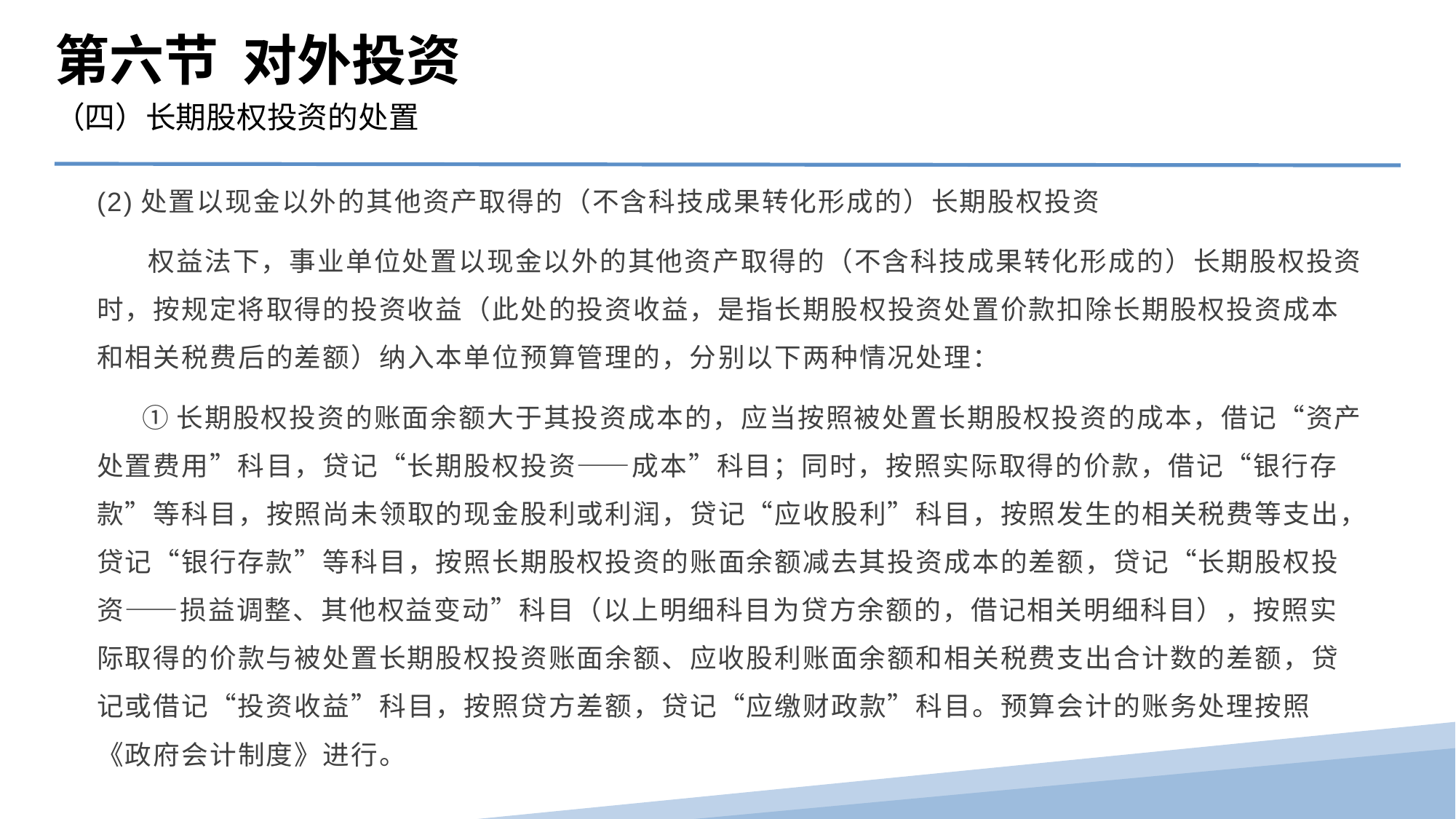

第六节  对外投资
（四）长期股权投资的处置
(2)处置以现金以外的其他资产取得的（不含科技成果转化形成的）长期股权投资
      权益法下，事业单位处置以现金以外的其他资产取得的（不含科技成果转化形成的）长期股权投资时，按规定将取得的投资收益（此处的投资收益，是指长期股权投资处置价款扣除长期股权投资成本和相关税费后的差额）纳入本单位预算管理的，分别以下两种情况处理：
      ①长期股权投资的账面余额大于其投资成本的，应当按照被处置长期股权投资的成本，借记“资产处置费用”科目，贷记“长期股权投资——成本”科目；同时，按照实际取得的价款，借记“银行存款”等科目，按照尚未领取的现金股利或利润，贷记“应收股利”科目，按照发生的相关税费等支出，贷记“银行存款”等科目，按照长期股权投资的账面余额减去其投资成本的差额，贷记“长期股权投资——损益调整、其他权益变动”科目（以上明细科目为贷方余额的，借记相关明细科目），按照实际取得的价款与被处置长期股权投资账面余额、应收股利账面余额和相关税费支出合计数的差额，贷记或借记“投资收益”科目，按照贷方差额，贷记“应缴财政款”科目。预算会计的账务处理按照《政府会计制度》进行。